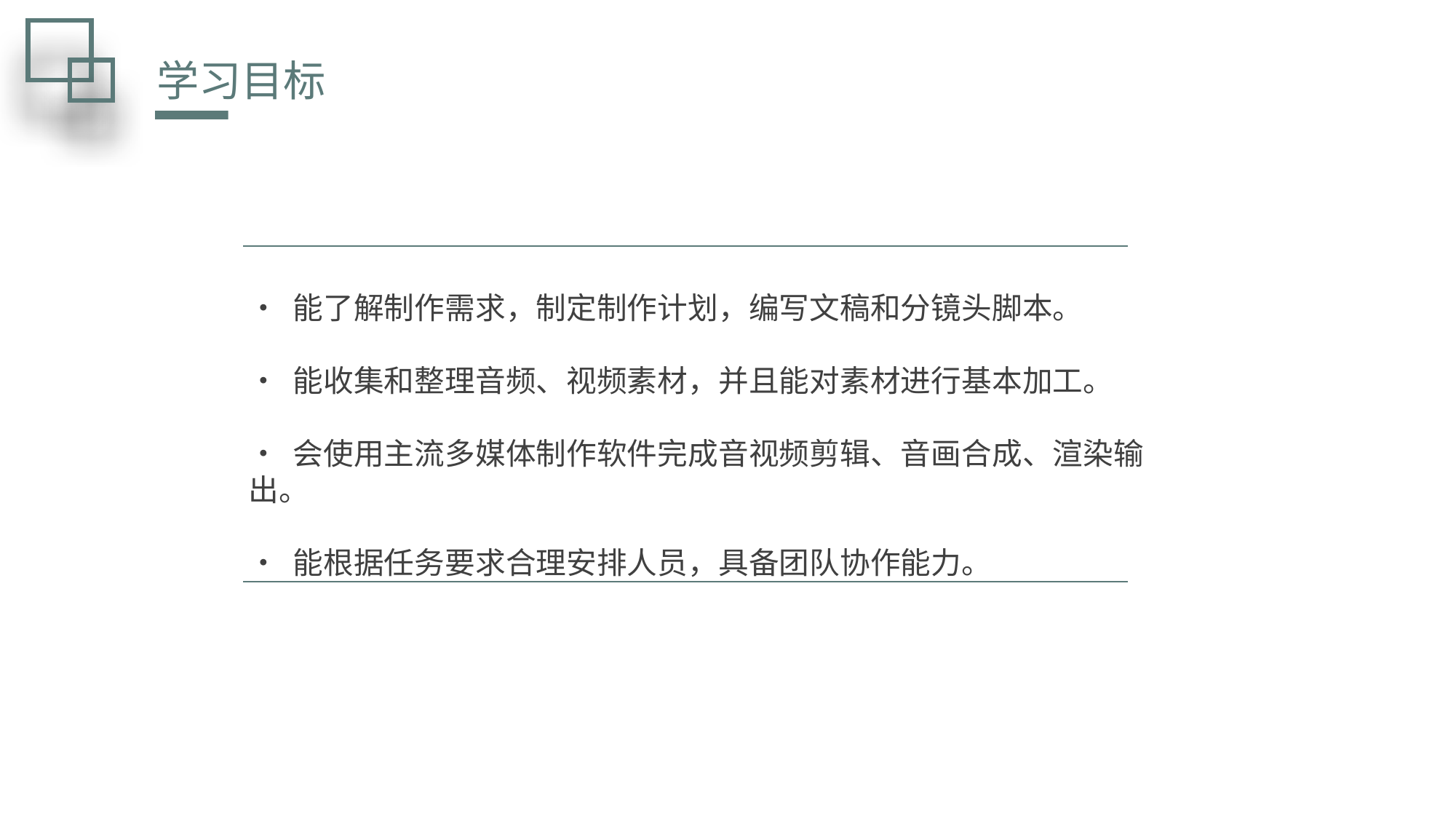

学习目标

• 能了解制作需求，制定制作计划，编写文稿和分镜头脚本。

• 能收集和整理音频、视频素材，并且能对素材进行基本加工。

• 会使用主流多媒体制作软件完成音视频剪辑、音画合成、渲染输出。

• 能根据任务要求合理安排人员，具备团队协作能力。